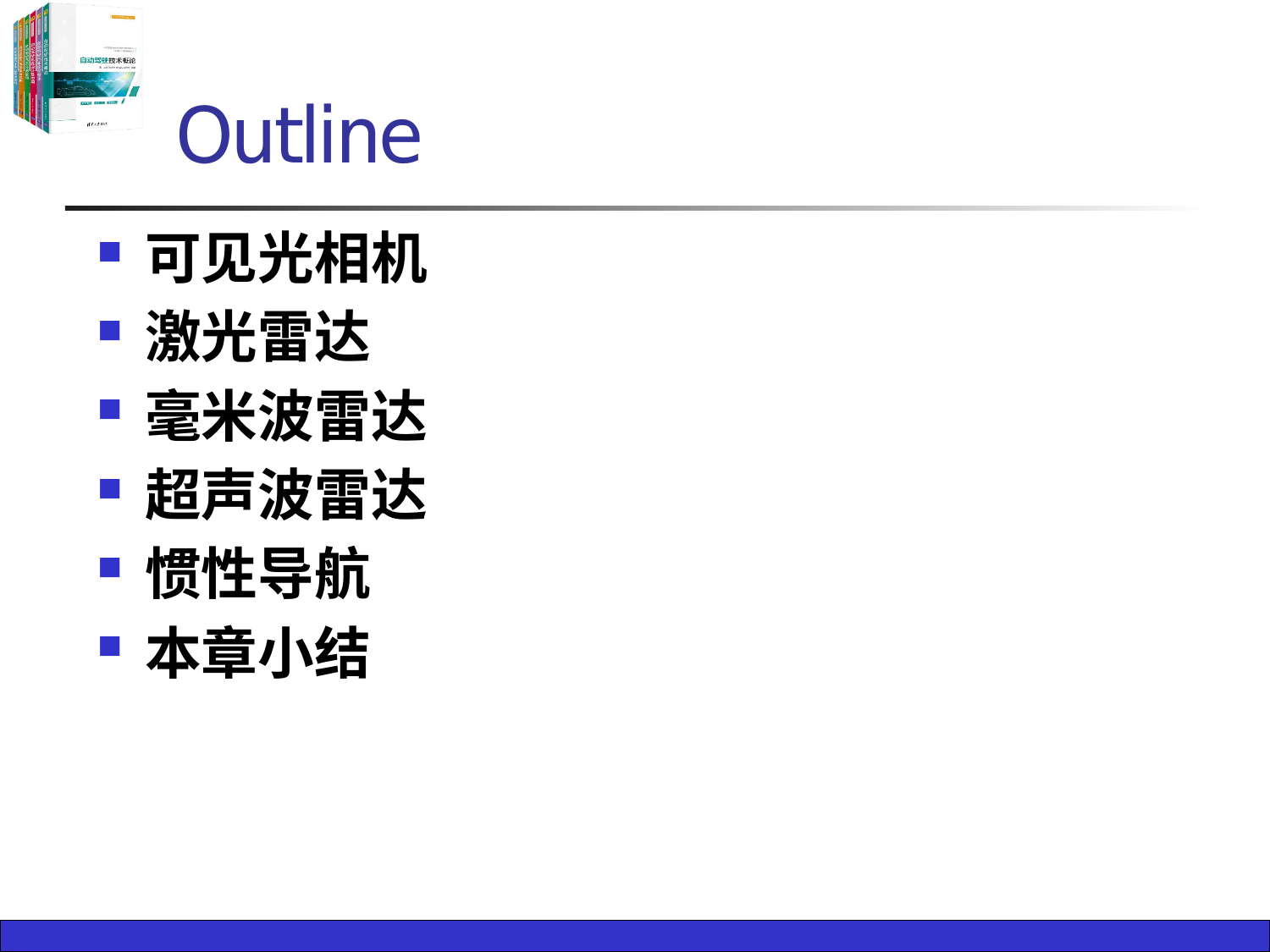

# Outline
可见光相机
激光雷达
毫米波雷达
超声波雷达
惯性导航
本章小结